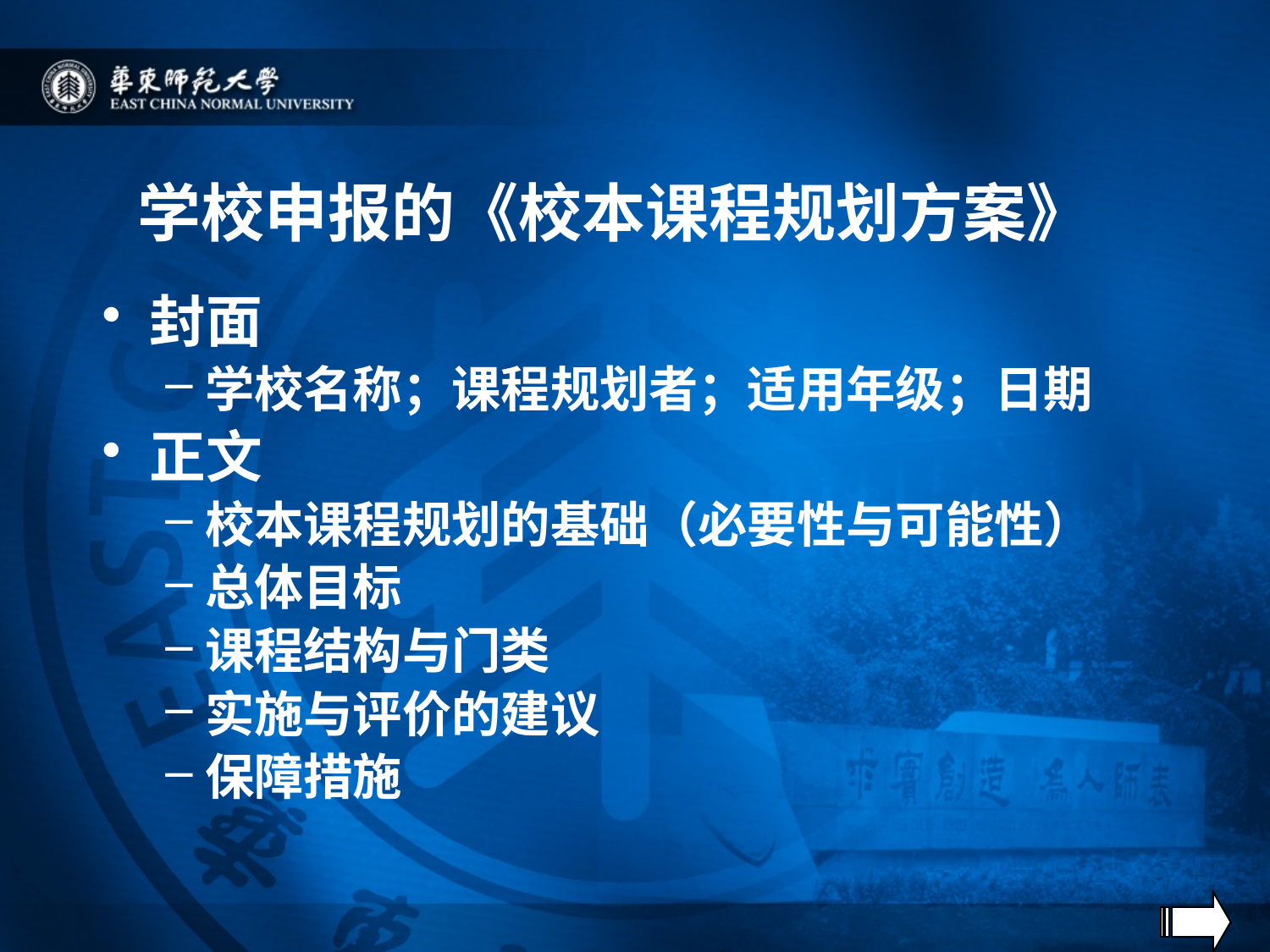

# 学校申报的《校本课程规划方案》
封面
学校名称；课程规划者；适用年级；日期
正文
校本课程规划的基础（必要性与可能性）
总体目标
课程结构与门类
实施与评价的建议
保障措施